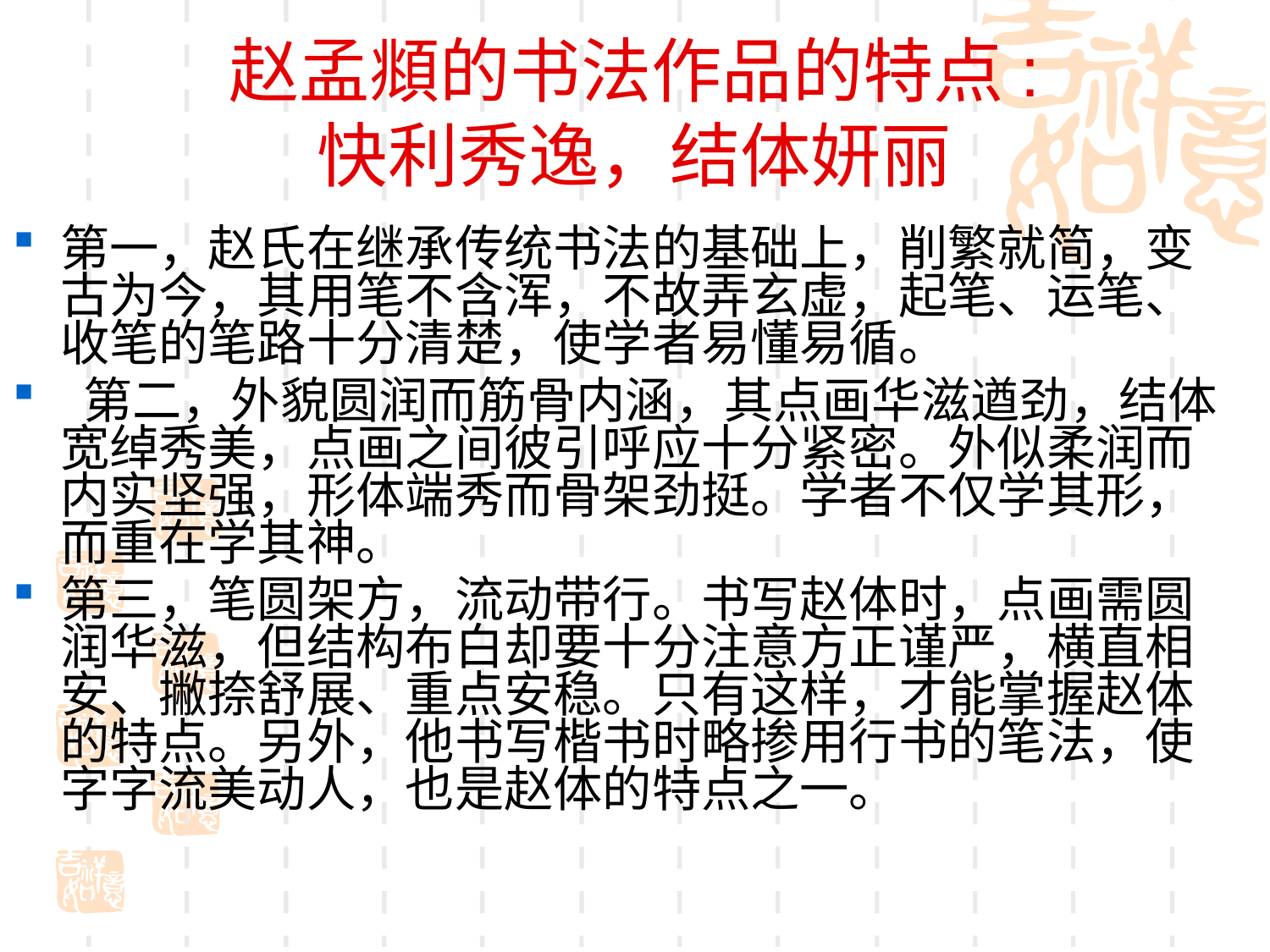

# 赵孟頫的书法作品的特点: 快利秀逸，结体妍丽
第一，赵氏在继承传统书法的基础上，削繁就简，变古为今，其用笔不含浑，不故弄玄虚，起笔、运笔、收笔的笔路十分清楚，使学者易懂易循。
 第二，外貌圆润而筋骨内涵，其点画华滋遒劲，结体宽绰秀美，点画之间彼引呼应十分紧密。外似柔润而内实坚强，形体端秀而骨架劲挺。学者不仅学其形，而重在学其神。
第三，笔圆架方，流动带行。书写赵体时，点画需圆润华滋，但结构布白却要十分注意方正谨严，横直相安、撇捺舒展、重点安稳。只有这样，才能掌握赵体的特点。另外，他书写楷书时略掺用行书的笔法，使字字流美动人，也是赵体的特点之一。